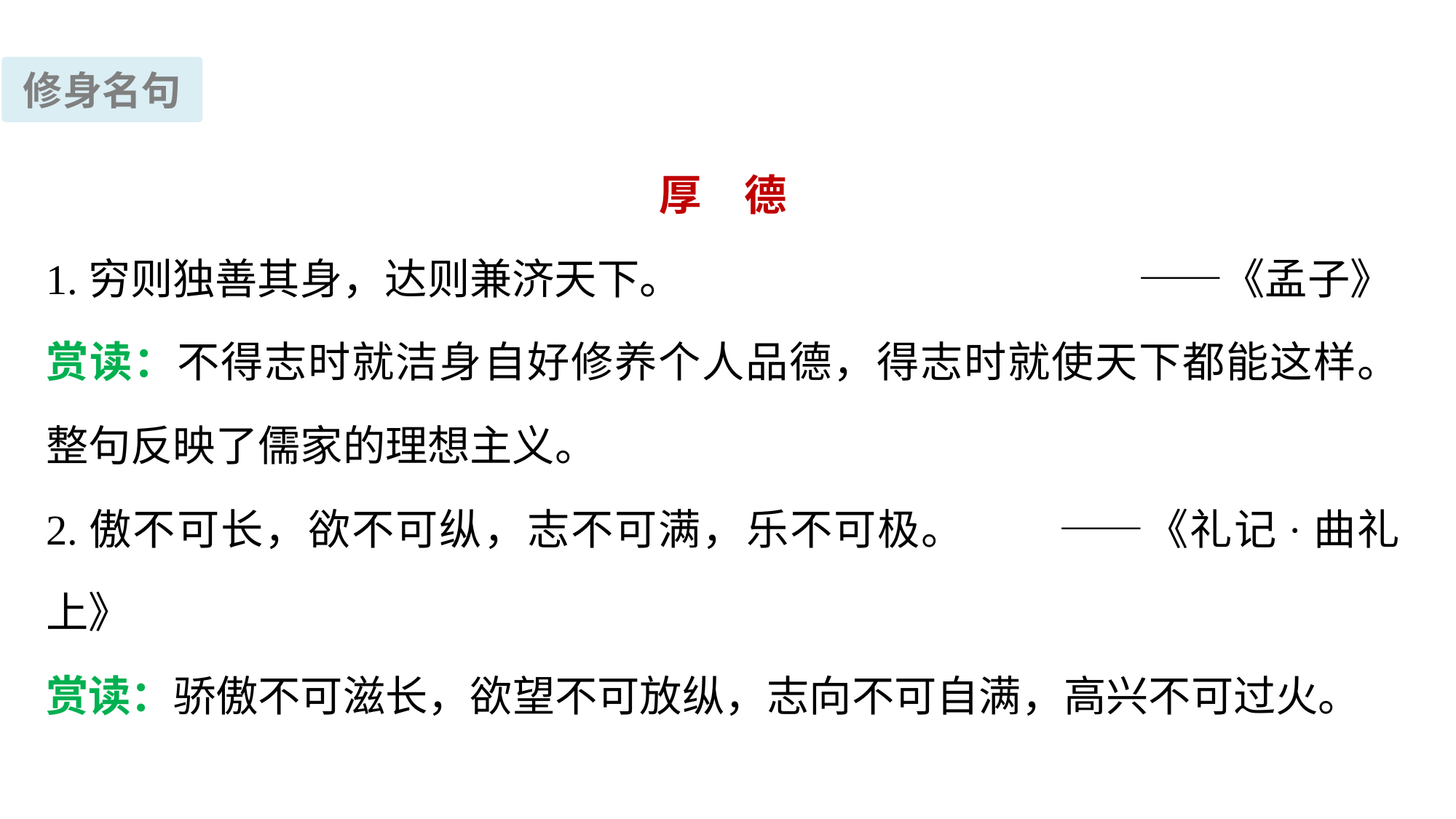

修身名句
厚　德
1.穷则独善其身，达则兼济天下。					——《孟子》
赏读：不得志时就洁身自好修养个人品德，得志时就使天下都能这样。整句反映了儒家的理想主义。
2.傲不可长，欲不可纵，志不可满，乐不可极。	——《礼记·曲礼上》
赏读：骄傲不可滋长，欲望不可放纵，志向不可自满，高兴不可过火。